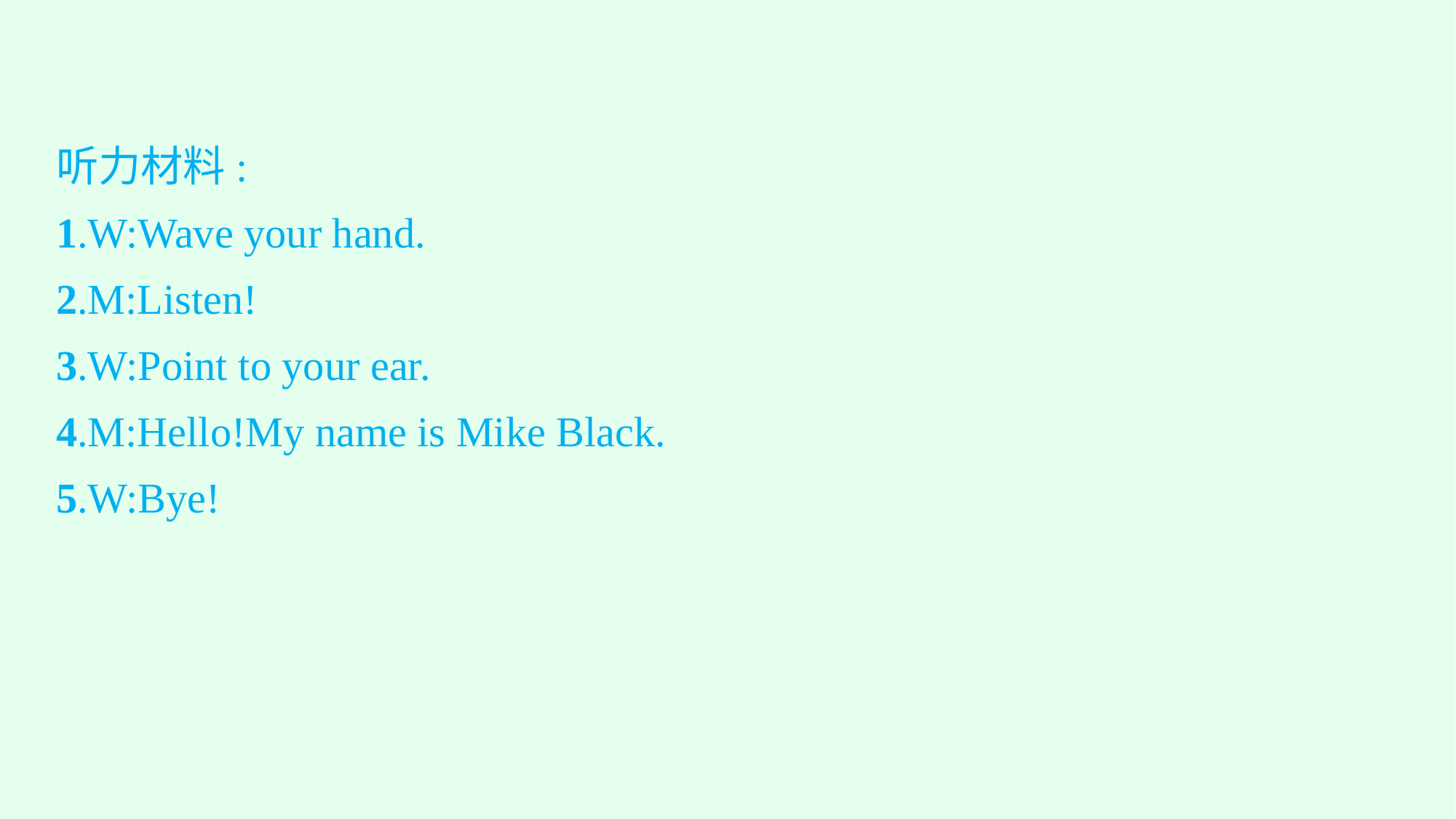

听力材料:
1.W:Wave your hand.
2.M:Listen!
3.W:Point to your ear.
4.M:Hello!My name is Mike Black.
5.W:Bye!